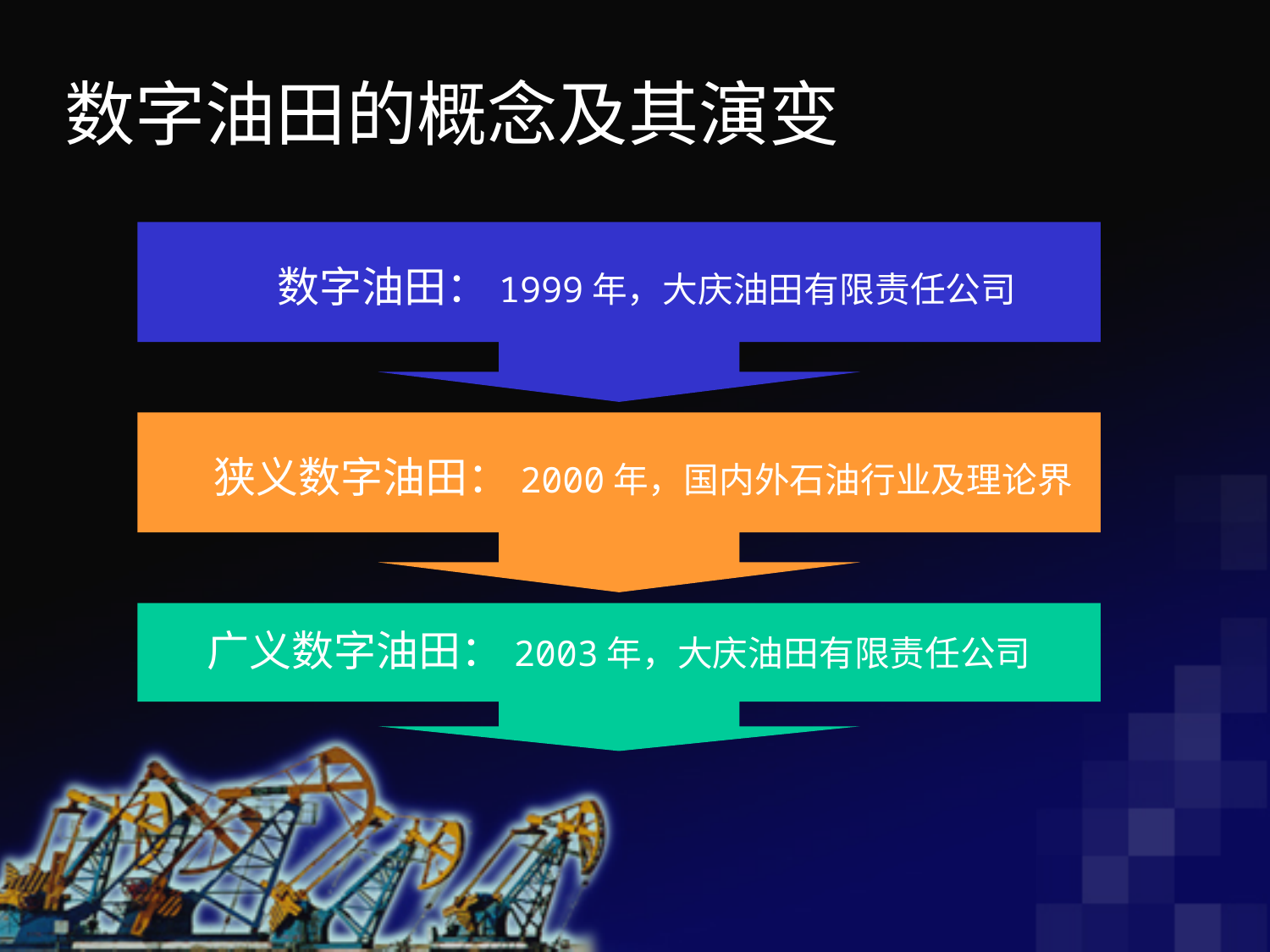

数字油田的概念及其演变

数字油田：1999年，大庆油田有限责任公司

狭义数字油田：2000年，国内外石油行业及理论界

广义数字油田：2003年，大庆油田有限责任公司